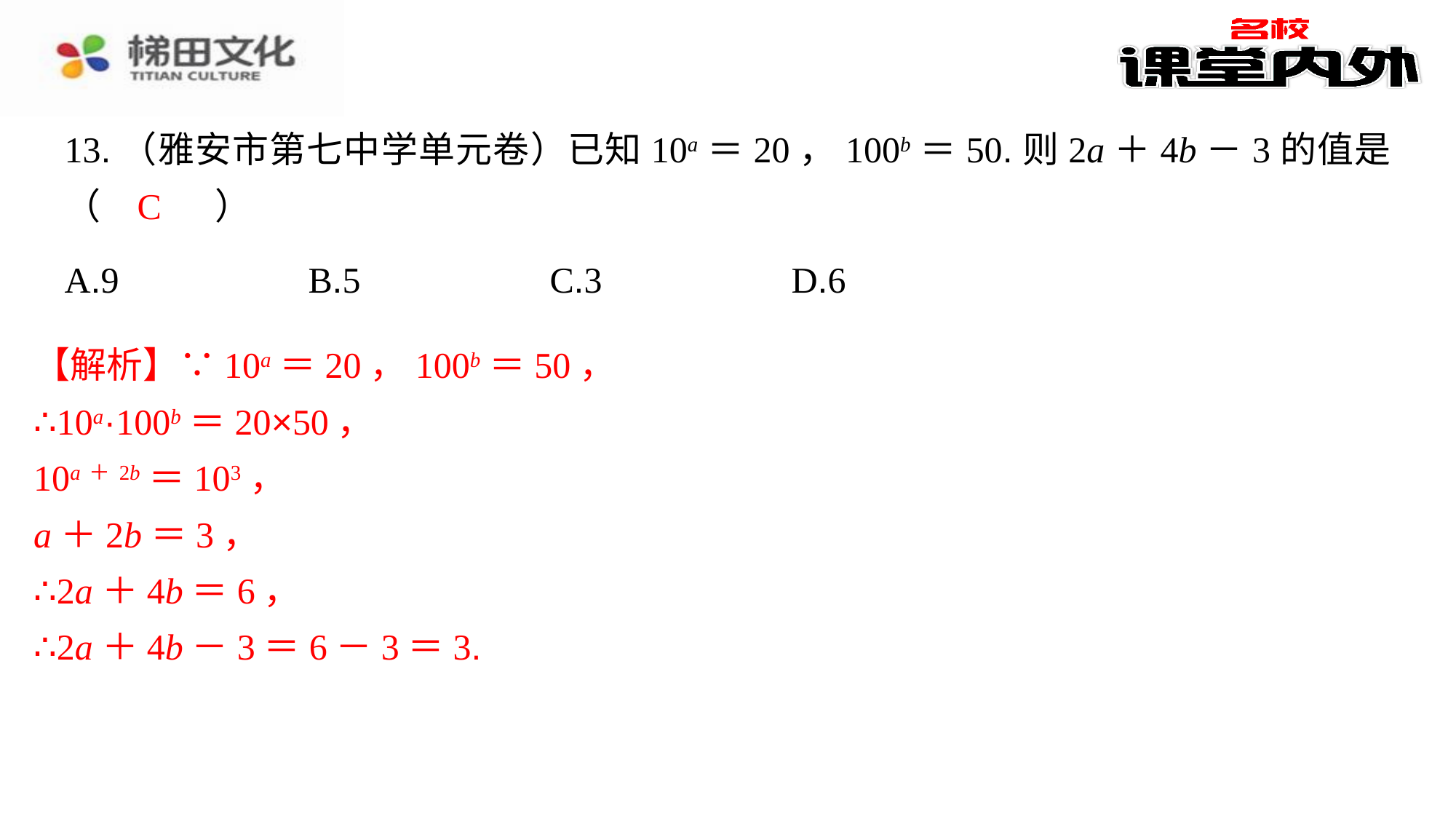

13.（雅安市第七中学单元卷）已知10a＝20，100b＝50.则2a＋4b－3的值是（　C　）
C
| A.9 | B.5 | C.3 | D.6 |
| --- | --- | --- | --- |
【解析】∵10a＝20，100b＝50，
∴10a·100b＝20×50，
10a＋2b＝103，
a＋2b＝3，
∴2a＋4b＝6，
∴2a＋4b－3＝6－3＝3.